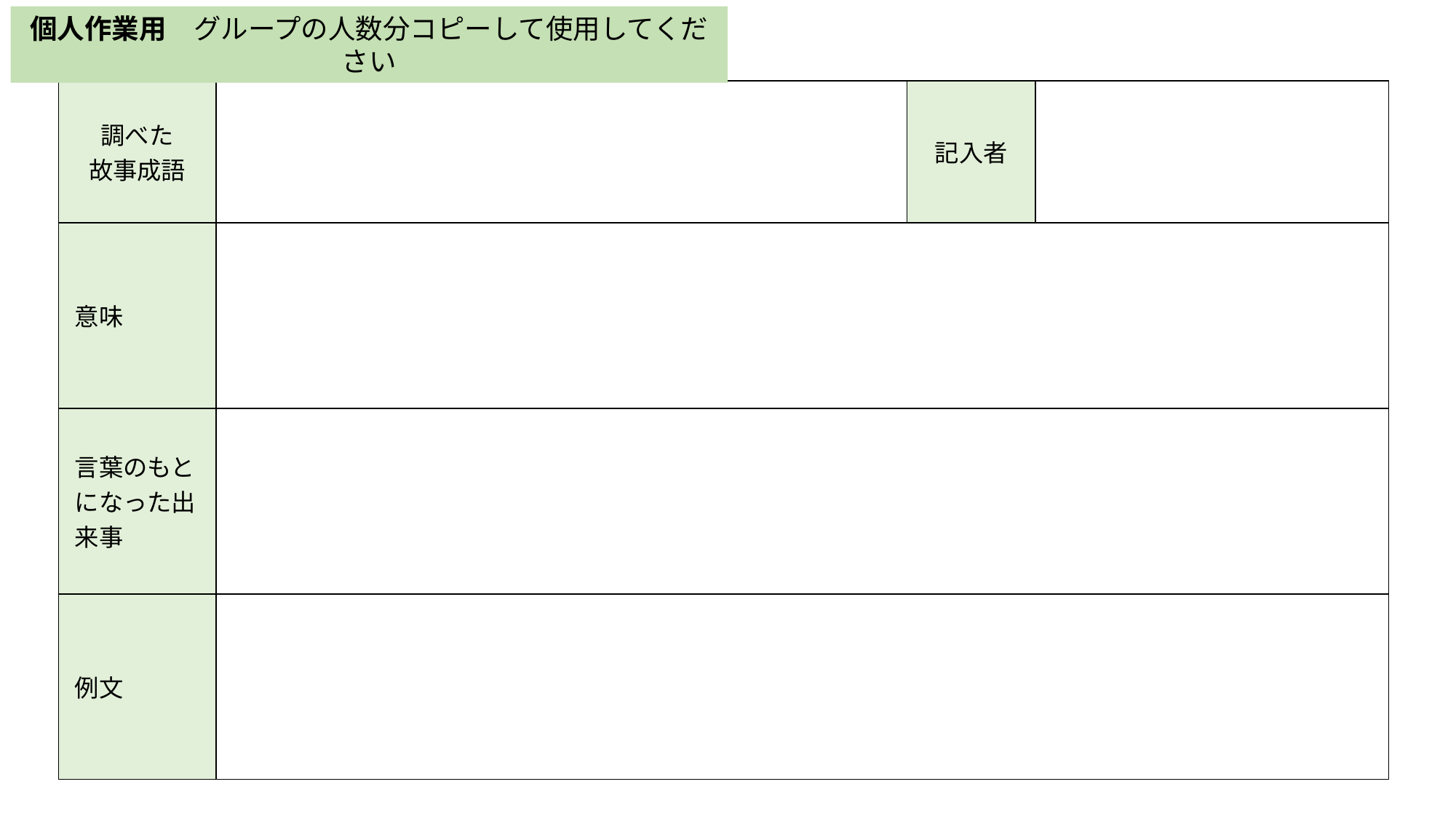

個人作業用　グループの人数分コピーして使用してください
| 調べた 故事成語 |  | 記入者 |  |
| --- | --- | --- | --- |
| 意味 |  |  |  |
| 言葉のもとになった出来事 |  |  |  |
| 例文 |  |  |  |